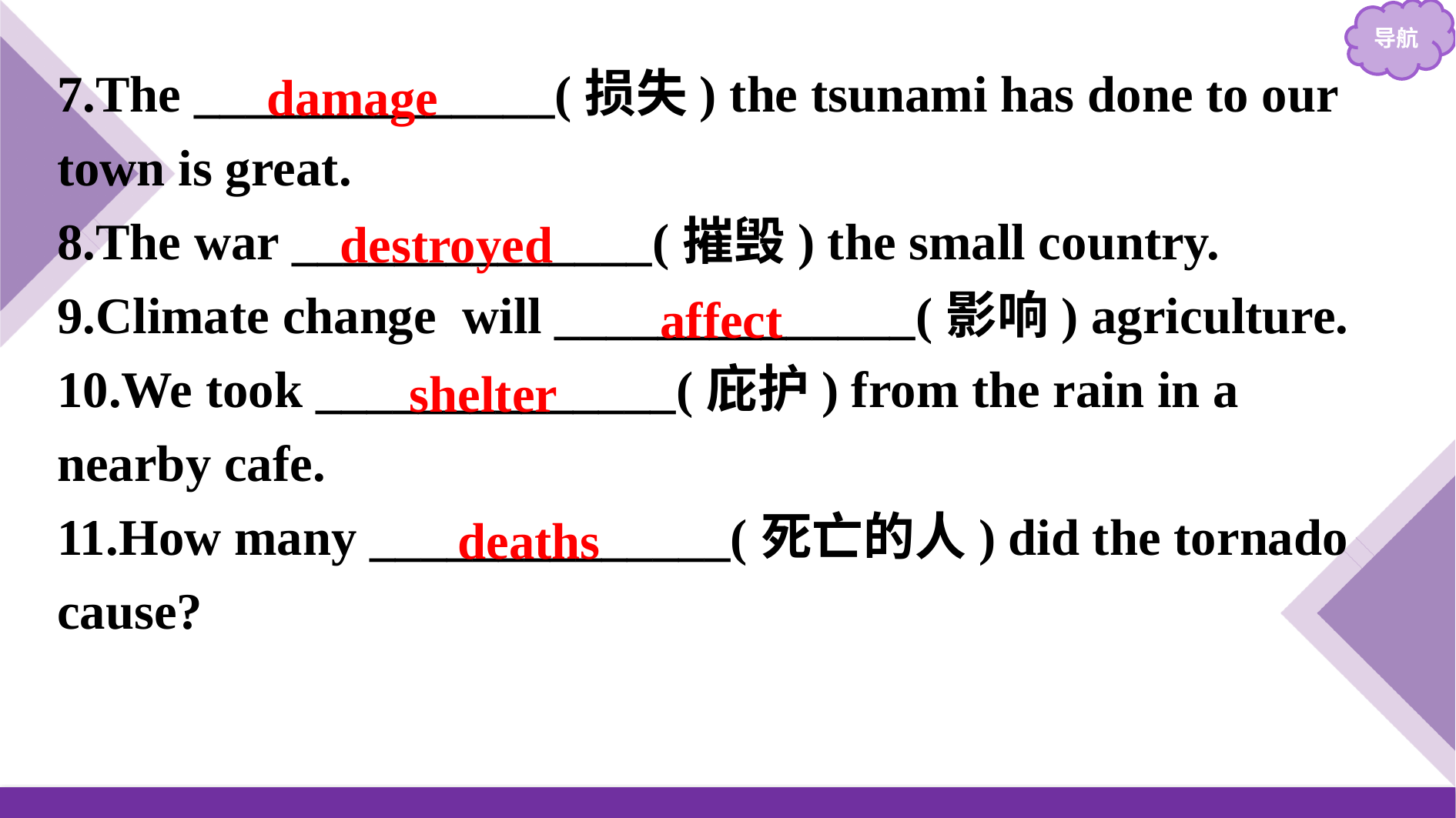

7.The ______________(损失) the tsunami has done to our town is great.
8.The war ______________(摧毁) the small country.
9.Climate change  will ______________(影响) agriculture.
10.We took ______________(庇护) from the rain in a nearby cafe.
11.How many ______________(死亡的人) did the tornado cause?
damage
destroyed
affect
shelter
deaths